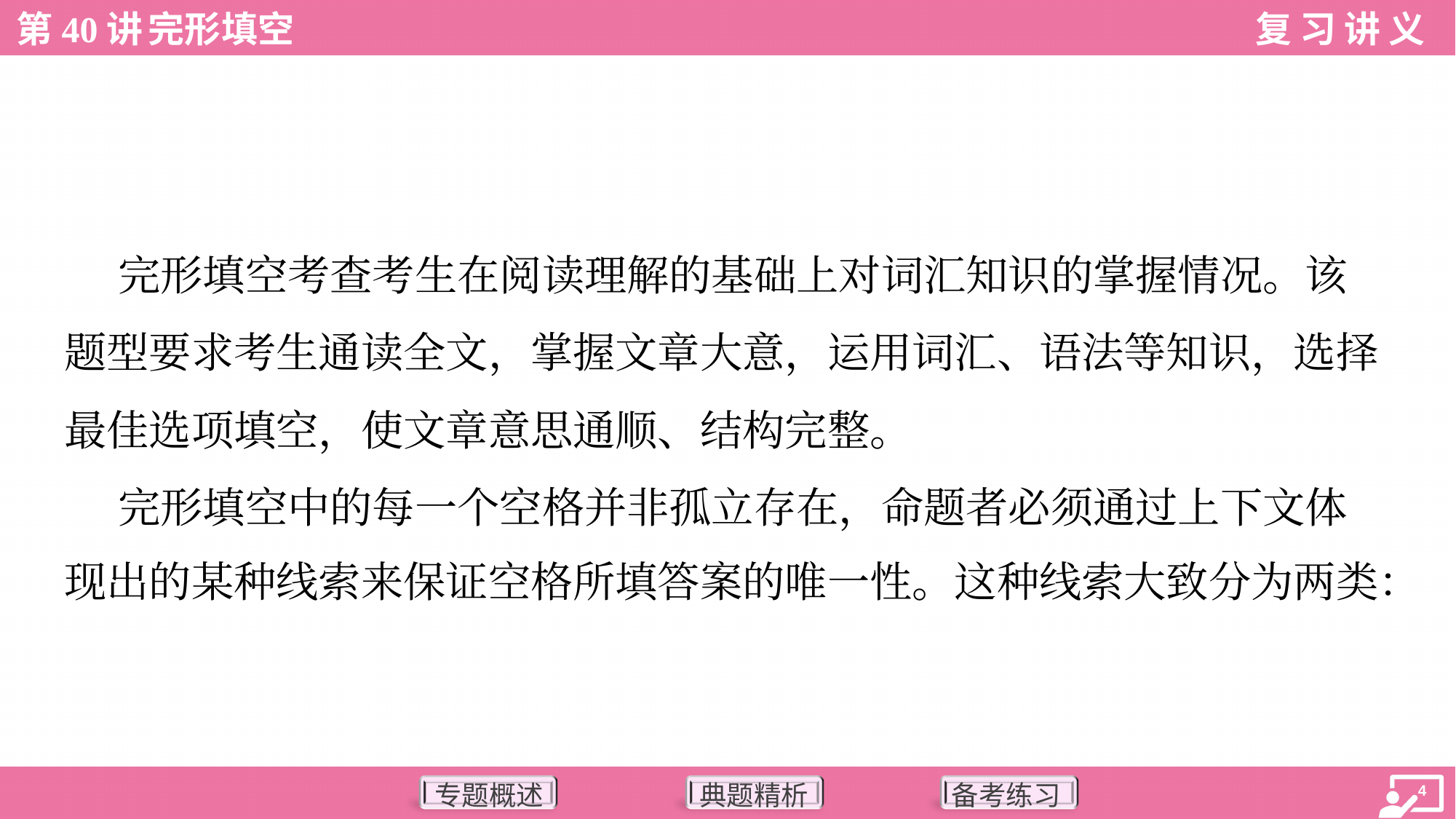

完形填空考查考生在阅读理解的基础上对词汇知识的掌握情况。该
题型要求考生通读全文，掌握文章大意，运用词汇、语法等知识，选择
最佳选项填空，使文章意思通顺、结构完整。
    完形填空中的每一个空格并非孤立存在，命题者必须通过上下文体
现出的某种线索来保证空格所填答案的唯一性。这种线索大致分为两类：